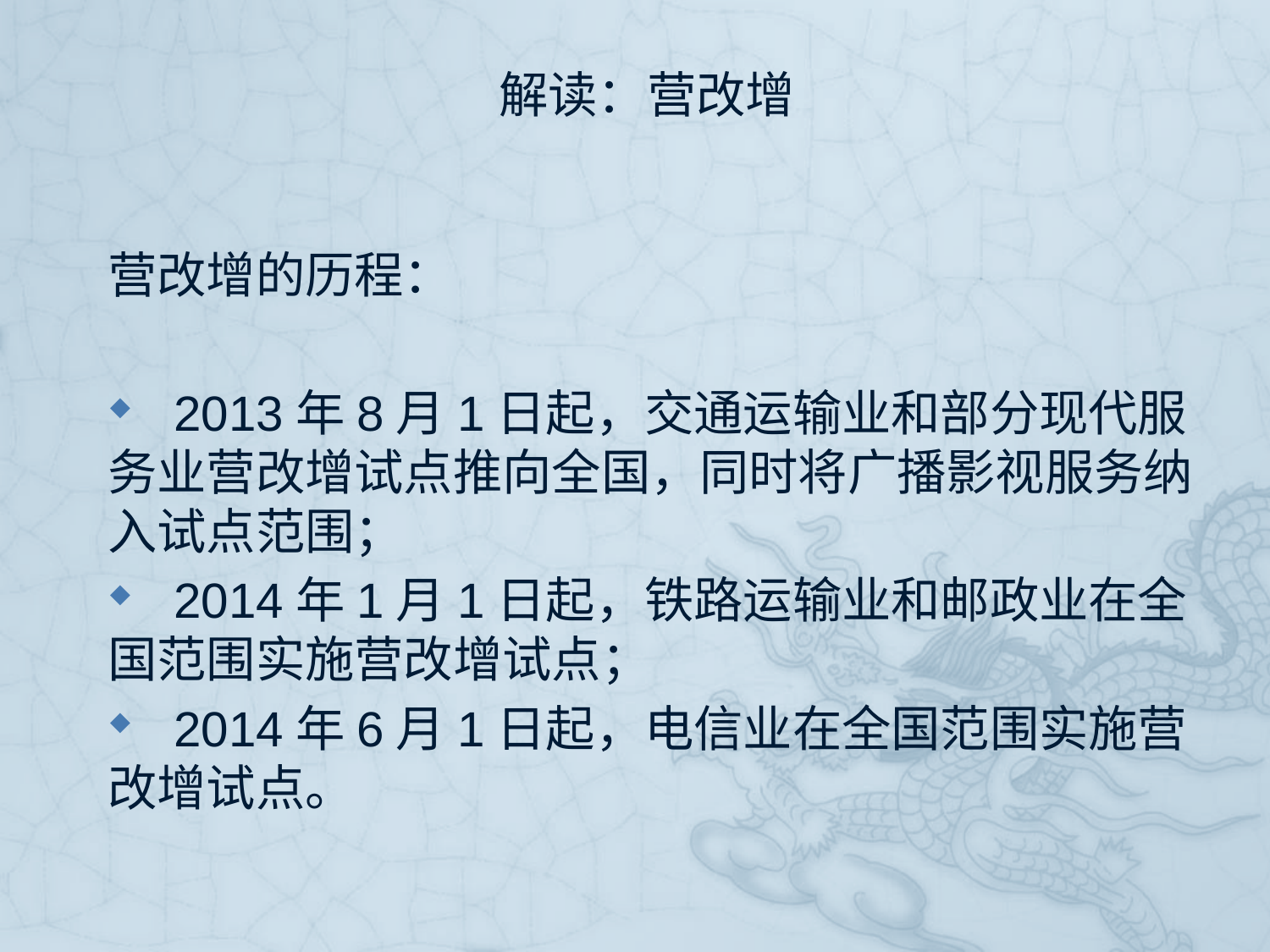

# 解读：营改增

营改增的历程：

   2013年8月1日起，交通运输业和部分现代服务业营改增试点推向全国，同时将广播影视服务纳入试点范围；
   2014年1月1日起，铁路运输业和邮政业在全国范围实施营改增试点；
   2014年6月1日起，电信业在全国范围实施营改增试点。